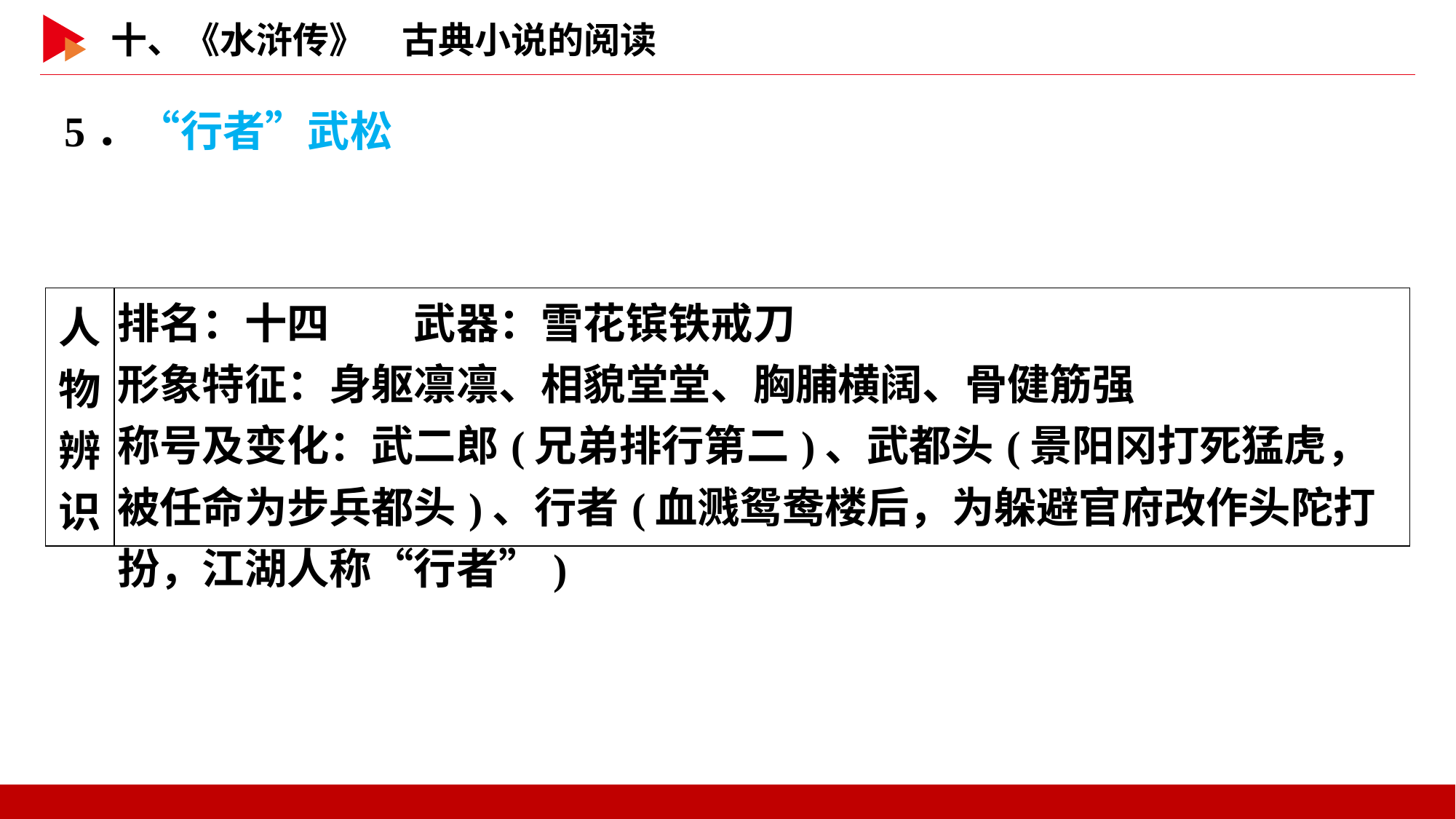

5．“行者”武松
| 人物 辨识 | 排名：十四　　武器：雪花镔铁戒刀 形象特征：身躯凛凛、相貌堂堂、胸脯横阔、骨健筋强 称号及变化：武二郎(兄弟排行第二)、武都头(景阳冈打死猛虎，被任命为步兵都头)、行者(血溅鸳鸯楼后，为躲避官府改作头陀打扮，江湖人称“行者”) |
| --- | --- |